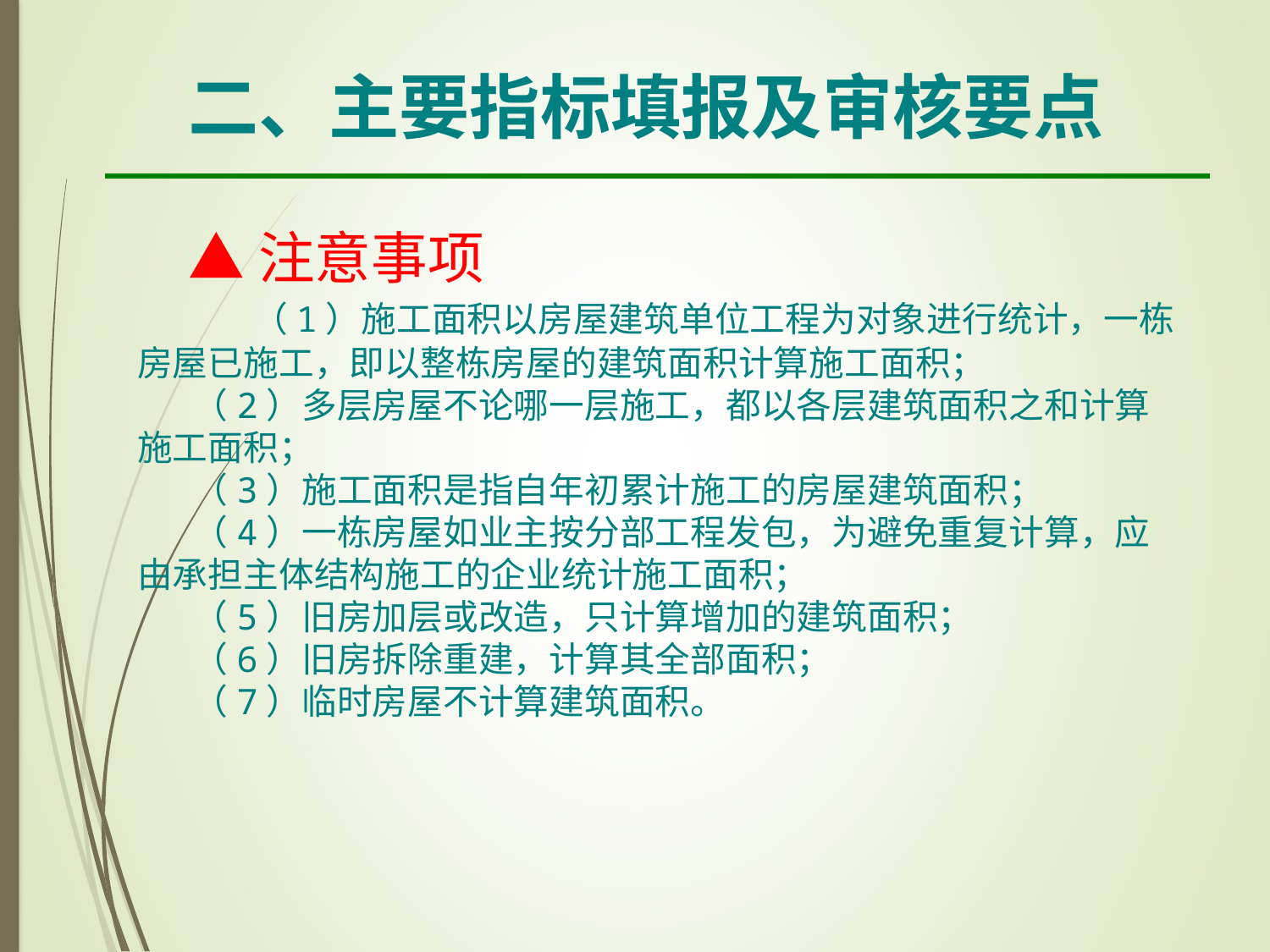

二、主要指标填报及审核要点
    ▲注意事项
           （1）施工面积以房屋建筑单位工程为对象进行统计，一栋房屋已施工，即以整栋房屋的建筑面积计算施工面积；
      （2）多层房屋不论哪一层施工，都以各层建筑面积之和计算施工面积；
      （3）施工面积是指自年初累计施工的房屋建筑面积；
      （4）一栋房屋如业主按分部工程发包，为避免重复计算，应由承担主体结构施工的企业统计施工面积；
      （5）旧房加层或改造，只计算增加的建筑面积；
      （6）旧房拆除重建，计算其全部面积；
      （7）临时房屋不计算建筑面积。